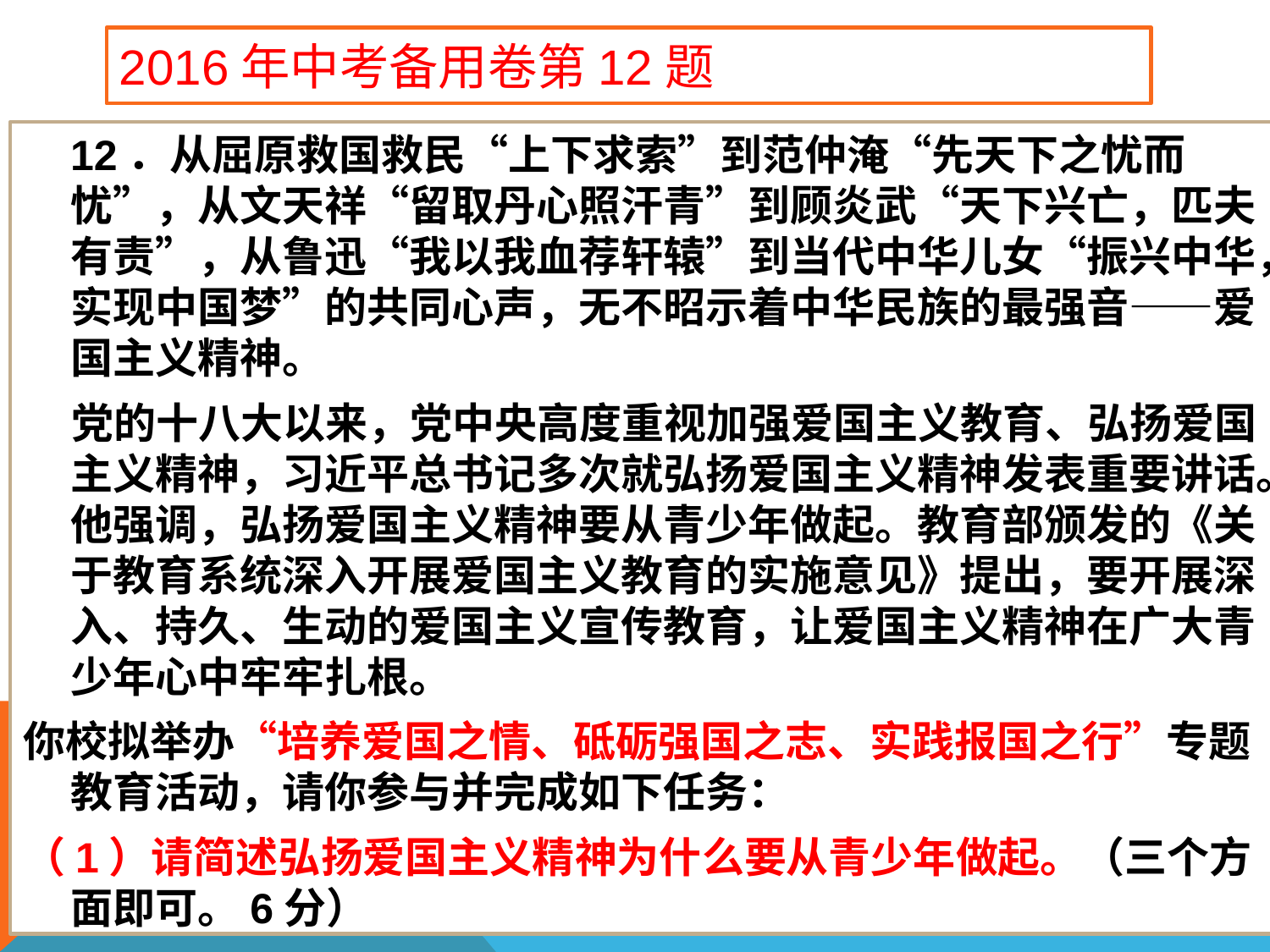

# 2016年中考备用卷第12题
    12．从屈原救国救民“上下求索”到范仲淹“先天下之忧而忧”，从文天祥“留取丹心照汗青”到顾炎武“天下兴亡，匹夫有责”，从鲁迅“我以我血荐轩辕”到当代中华儿女“振兴中华，实现中国梦”的共同心声，无不昭示着中华民族的最强音——爱国主义精神。
    党的十八大以来，党中央高度重视加强爱国主义教育、弘扬爱国主义精神，习近平总书记多次就弘扬爱国主义精神发表重要讲话。他强调，弘扬爱国主义精神要从青少年做起。教育部颁发的《关于教育系统深入开展爱国主义教育的实施意见》提出，要开展深入、持久、生动的爱国主义宣传教育，让爱国主义精神在广大青少年心中牢牢扎根。
你校拟举办“培养爱国之情、砥砺强国之志、实践报国之行”专题教育活动，请你参与并完成如下任务：
（1）请简述弘扬爱国主义精神为什么要从青少年做起。（三个方面即可。6分）